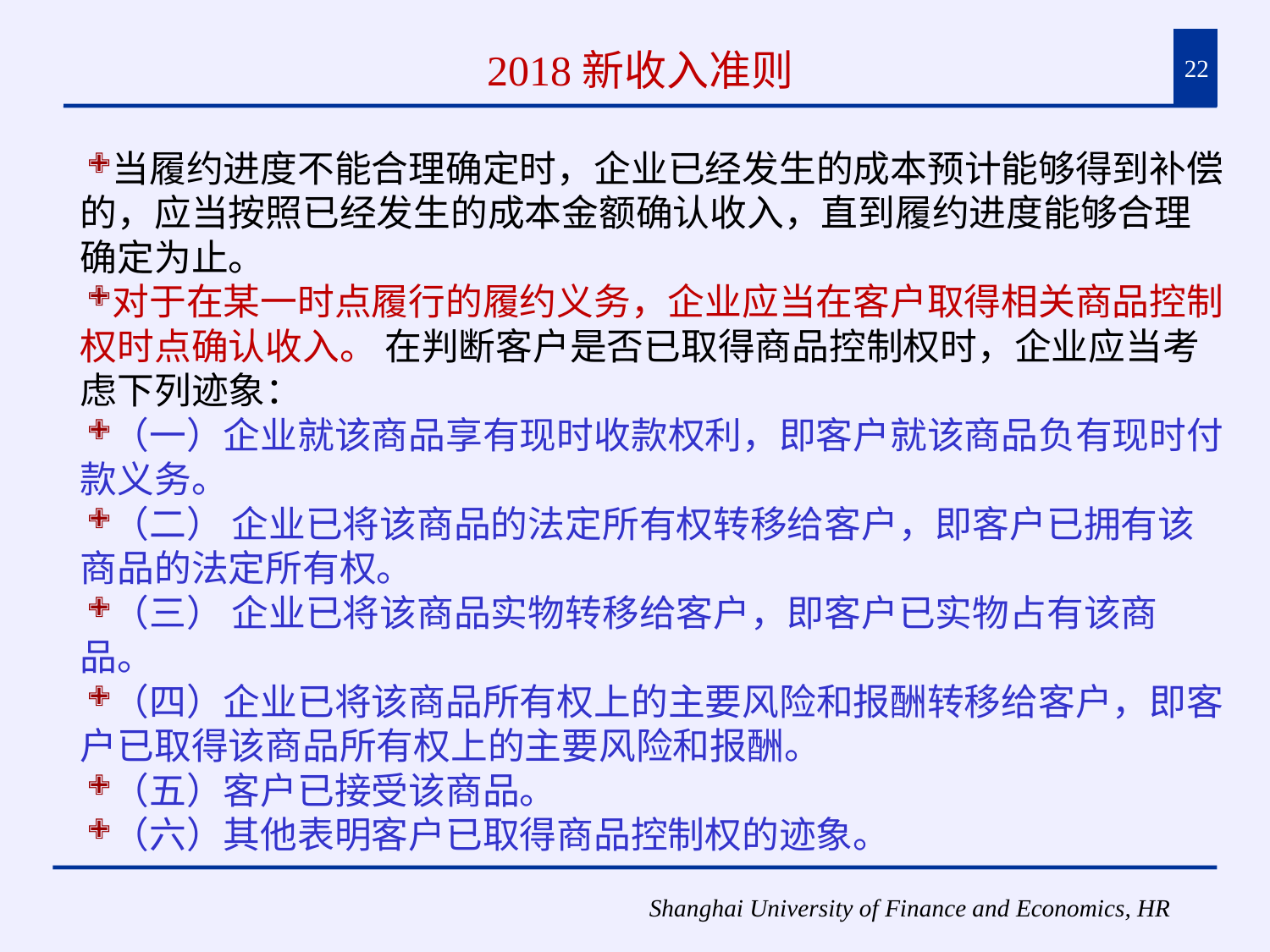

# 2018新收入准则
22
当履约进度不能合理确定时，企业已经发生的成本预计能够得到补偿的，应当按照已经发生的成本金额确认收入，直到履约进度能够合理确定为止。
对于在某一时点履行的履约义务，企业应当在客户取得相关商品控制权时点确认收入。 在判断客户是否已取得商品控制权时，企业应当考虑下列迹象：
（一）企业就该商品享有现时收款权利，即客户就该商品负有现时付款义务。
（二） 企业已将该商品的法定所有权转移给客户，即客户已拥有该商品的法定所有权。
（三） 企业已将该商品实物转移给客户，即客户已实物占有该商品。
（四）企业已将该商品所有权上的主要风险和报酬转移给客户，即客户已取得该商品所有权上的主要风险和报酬。
（五）客户已接受该商品。
（六）其他表明客户已取得商品控制权的迹象。